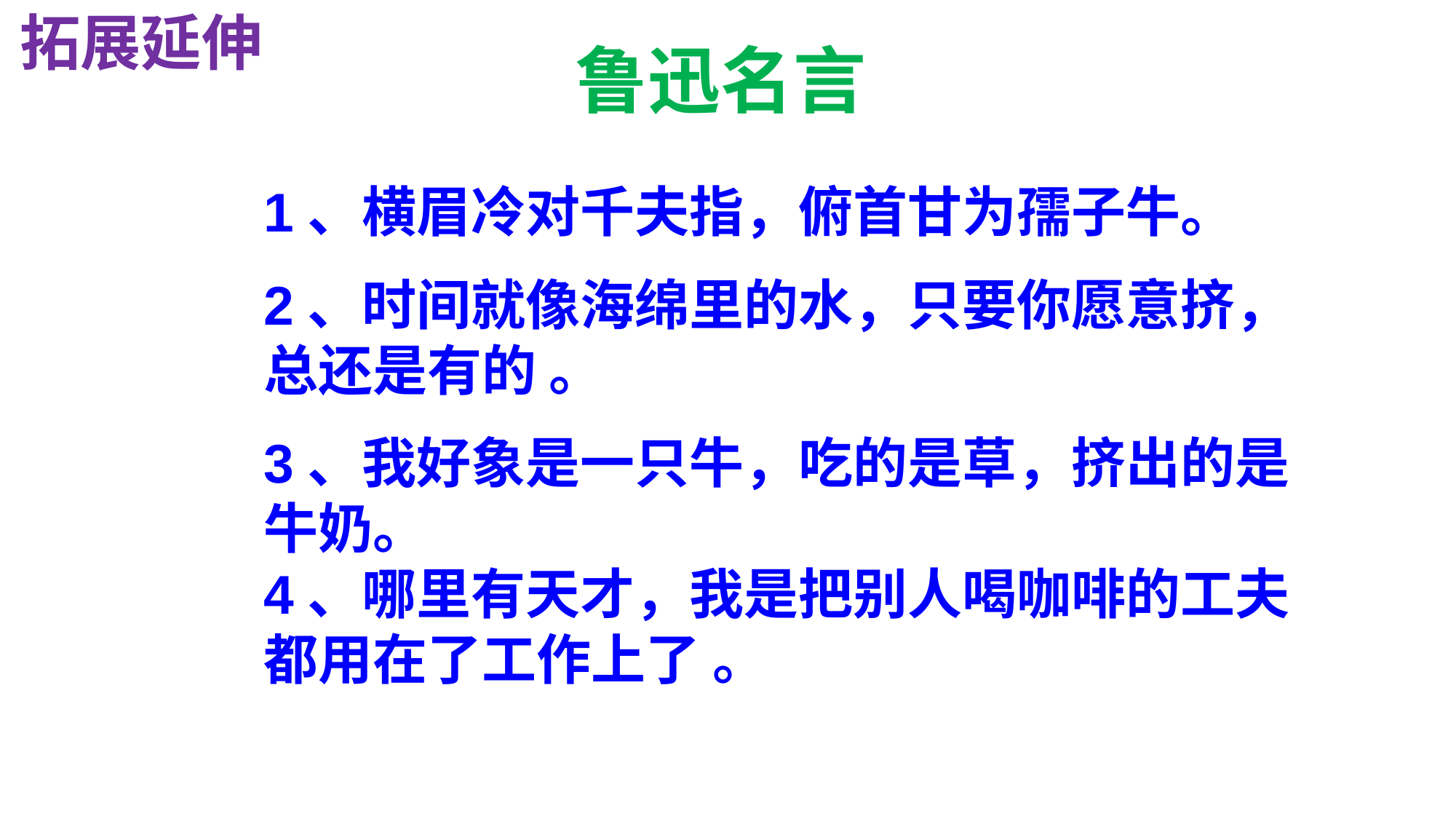

拓展延伸
鲁迅名言
1、横眉冷对千夫指，俯首甘为孺子牛。
2、时间就像海绵里的水，只要你愿意挤，总还是有的 。
3、我好象是一只牛，吃的是草，挤出的是牛奶。
4、哪里有天才，我是把别人喝咖啡的工夫都用在了工作上了 。